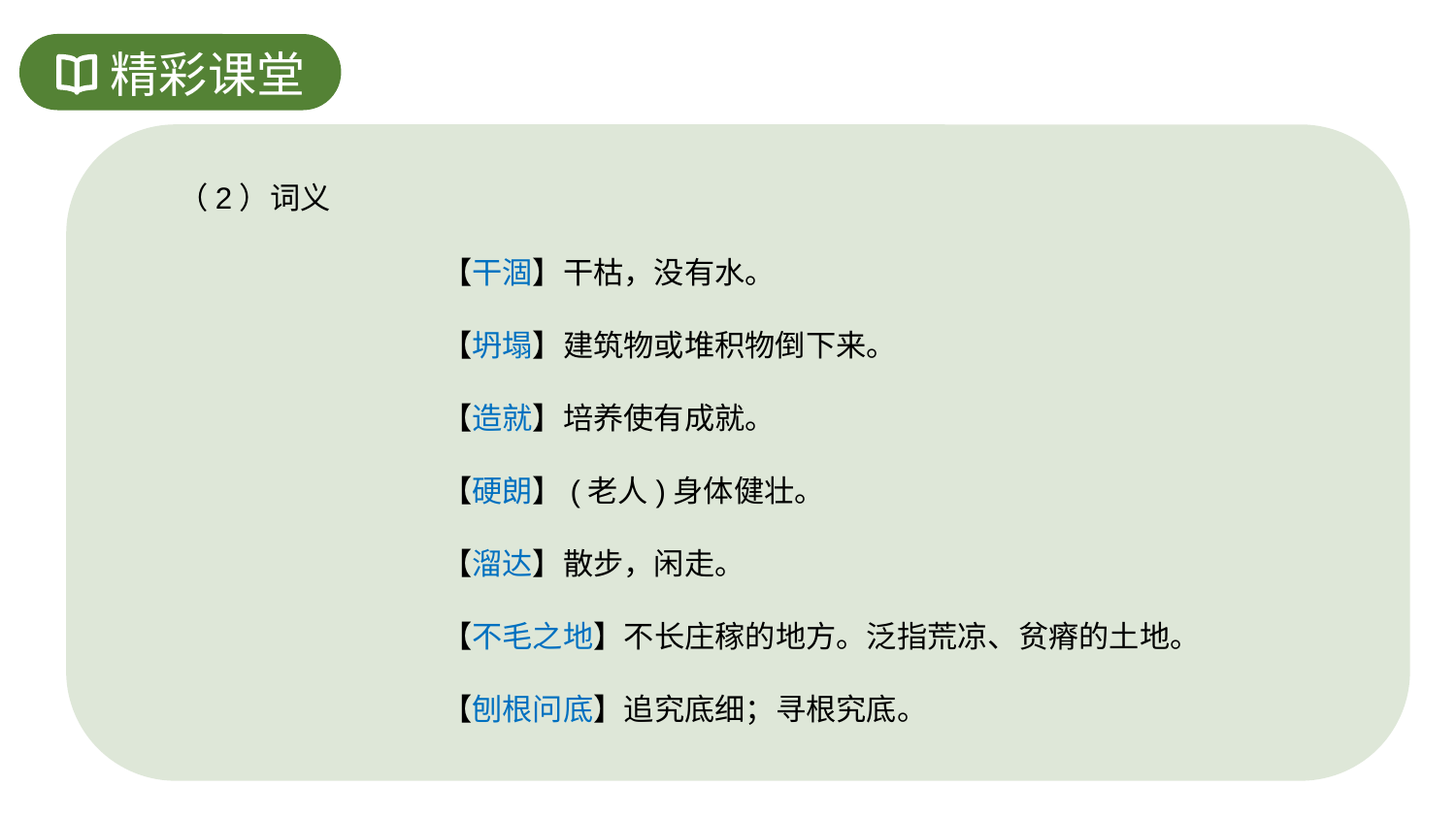

精彩课堂

（2）词义
【干涸】干枯，没有水。
【坍塌】建筑物或堆积物倒下来。
【造就】培养使有成就。
【硬朗】(老人)身体健壮。
【溜达】散步，闲走。
【不毛之地】不长庄稼的地方。泛指荒凉、贫瘠的土地。
【刨根问底】追究底细；寻根究底。